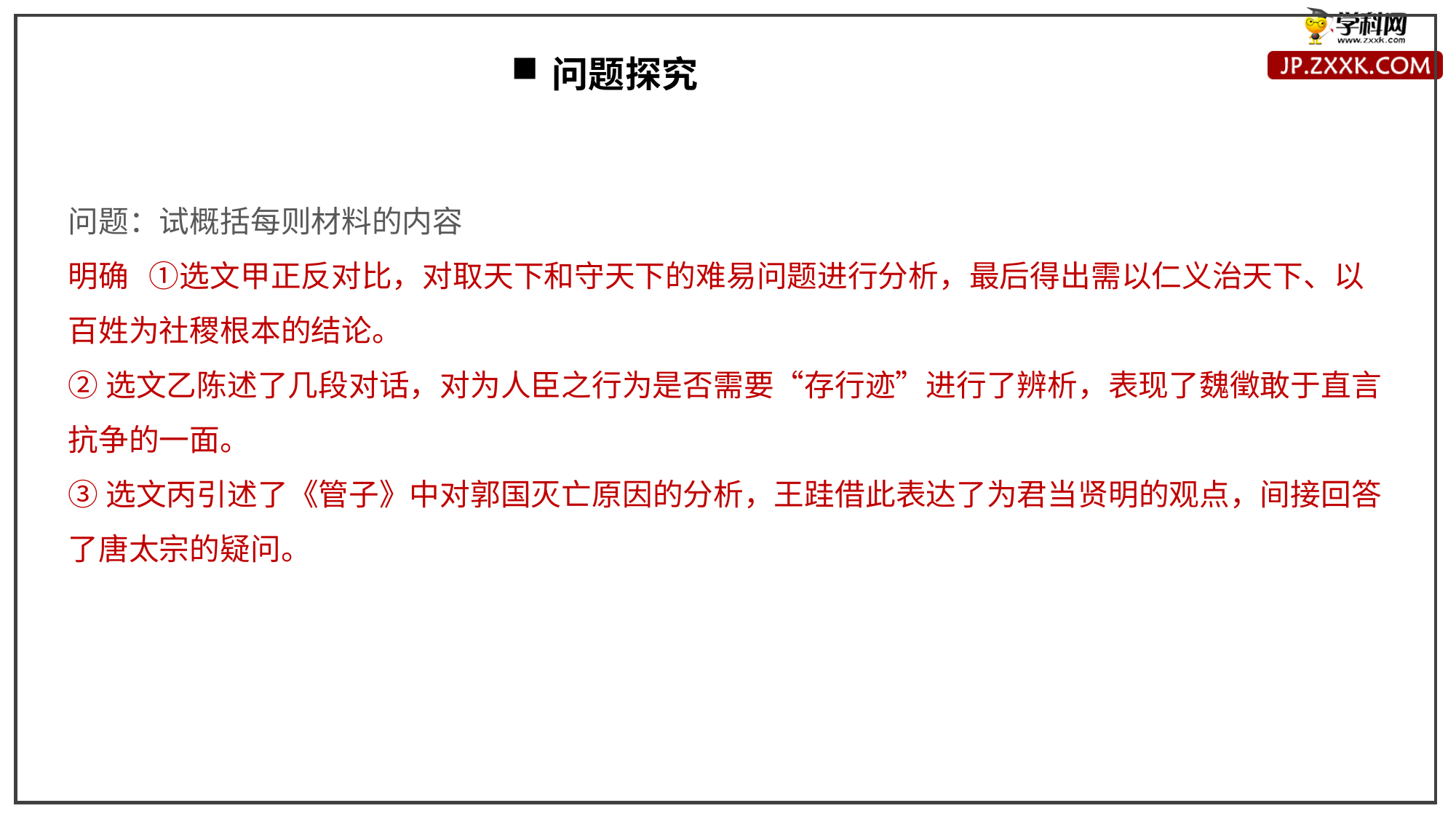

问题探究
问题：试概括每则材料的内容
明确   ①选文甲正反对比，对取天下和守天下的难易问题进行分析，最后得出需以仁义治天下、以百姓为社稷根本的结论。
②选文乙陈述了几段对话，对为人臣之行为是否需要“存行迹”进行了辨析，表现了魏徵敢于直言抗争的一面。
③选文丙引述了《管子》中对郭国灭亡原因的分析，王跬借此表达了为君当贤明的观点，间接回答了唐太宗的疑问。